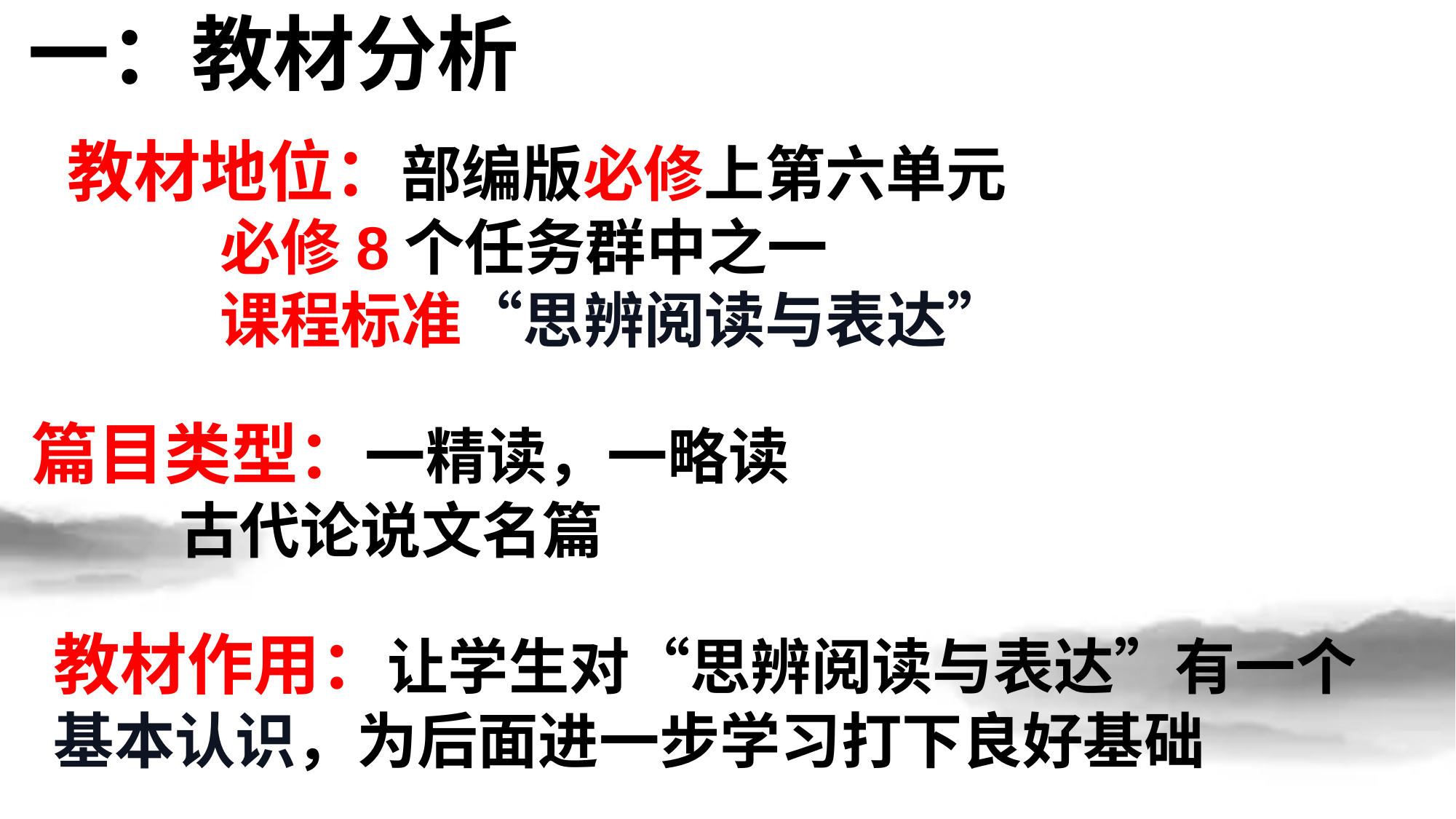

一：教材分析

#
教材地位：部编版必修上第六单元
          必修8个任务群中之一
          课程标准“思辨阅读与表达”

  篇目类型：一精读，一略读
             古代论说文名篇
教材作用：让学生对“思辨阅读与表达”有一个基本认识，为后面进一步学习打下良好基础